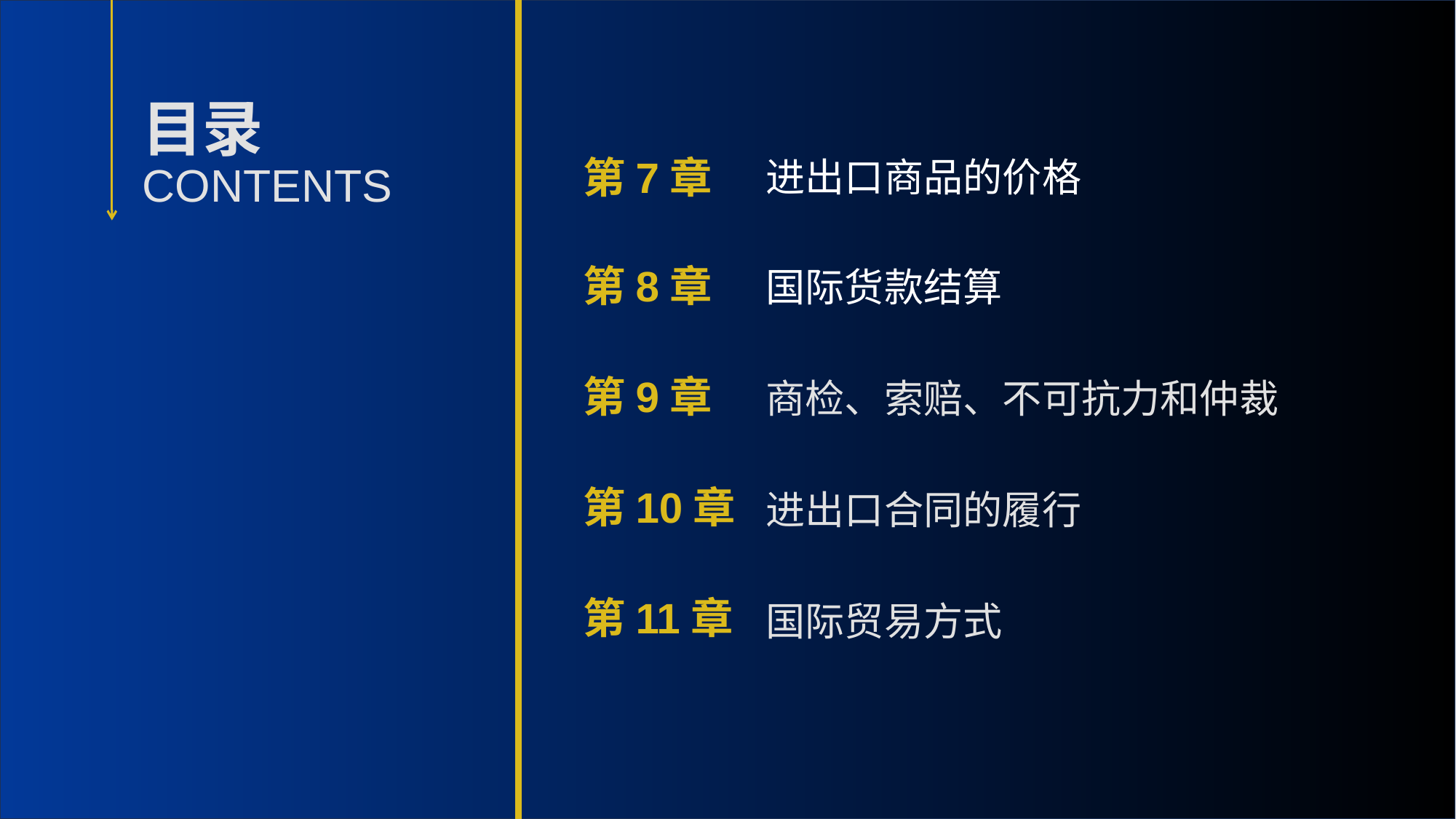

第7章
进出口商品的价格
第8章
国际货款结算
第9章
商检、索赔、不可抗力和仲裁
第10章
进出口合同的履行
第11章
国际贸易方式